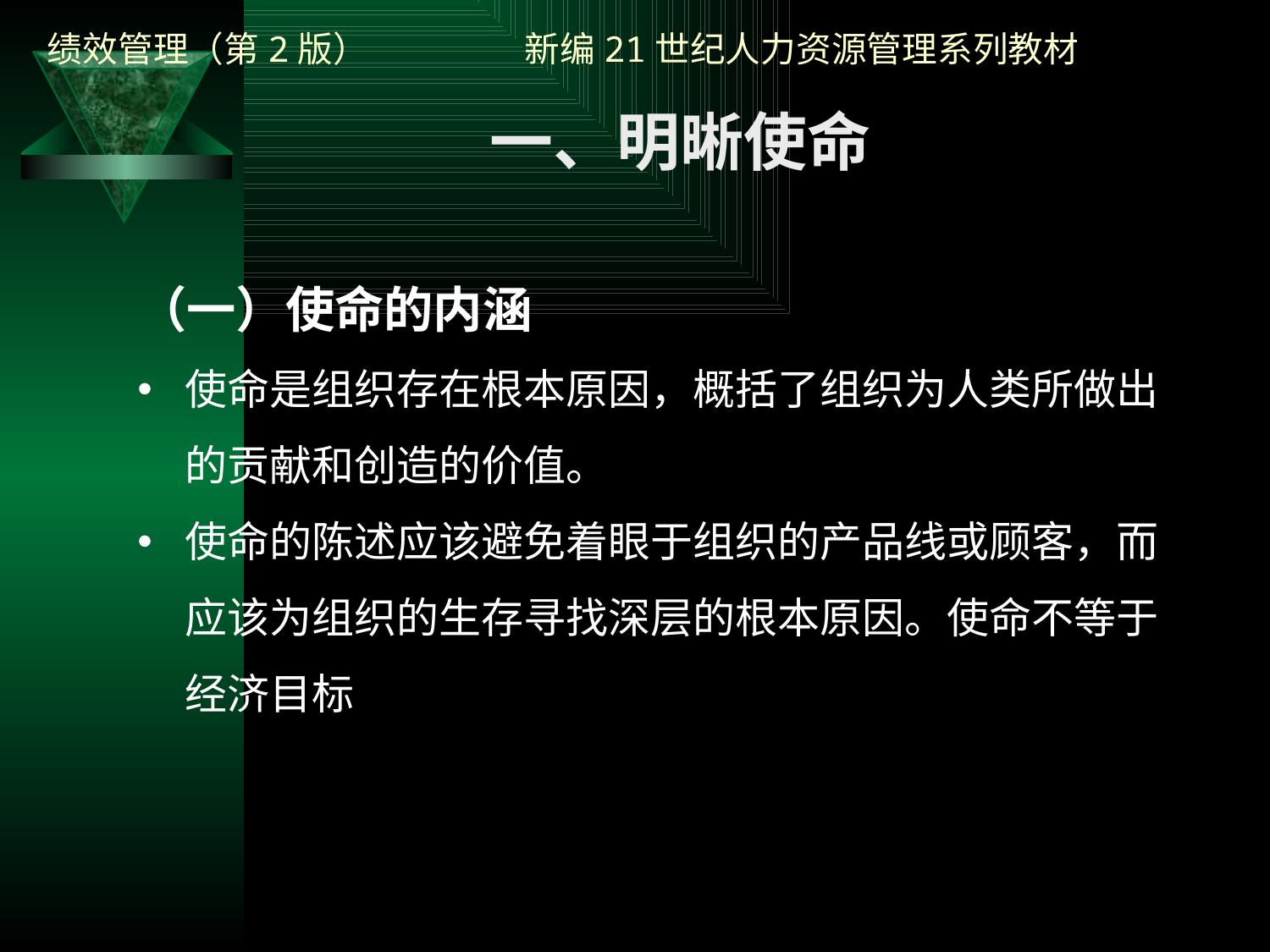

一、明晰使命
（一）使命的内涵
使命是组织存在根本原因，概括了组织为人类所做出的贡献和创造的价值。
使命的陈述应该避免着眼于组织的产品线或顾客，而应该为组织的生存寻找深层的根本原因。使命不等于经济目标